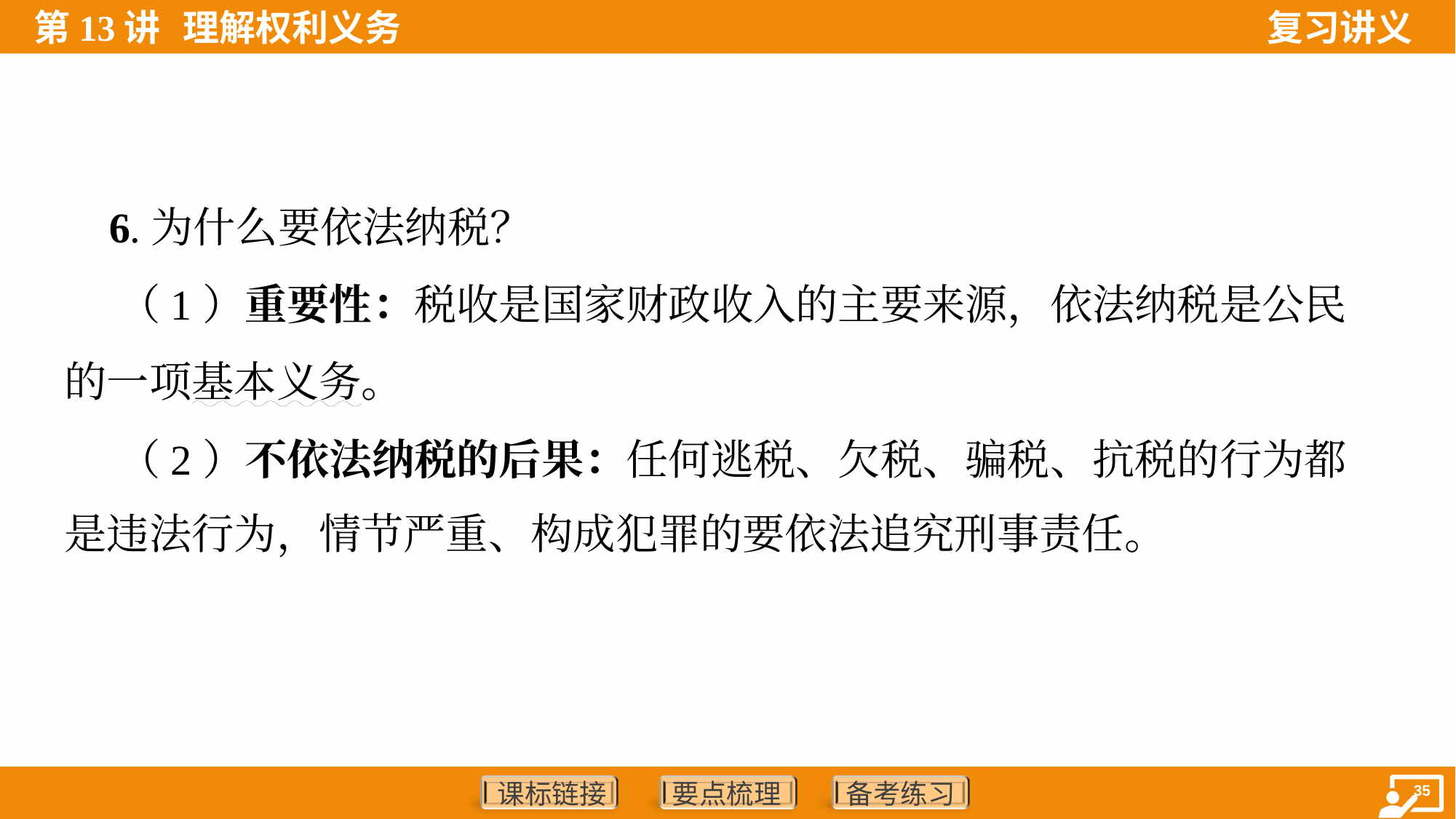

6.为什么要依法纳税？
    （1）重要性：税收是国家财政收入的主要来源，依法纳税是公民
的一项基本义务。
    （2）不依法纳税的后果：任何逃税、欠税、骗税、抗税的行为都
是违法行为，情节严重、构成犯罪的要依法追究刑事责任。